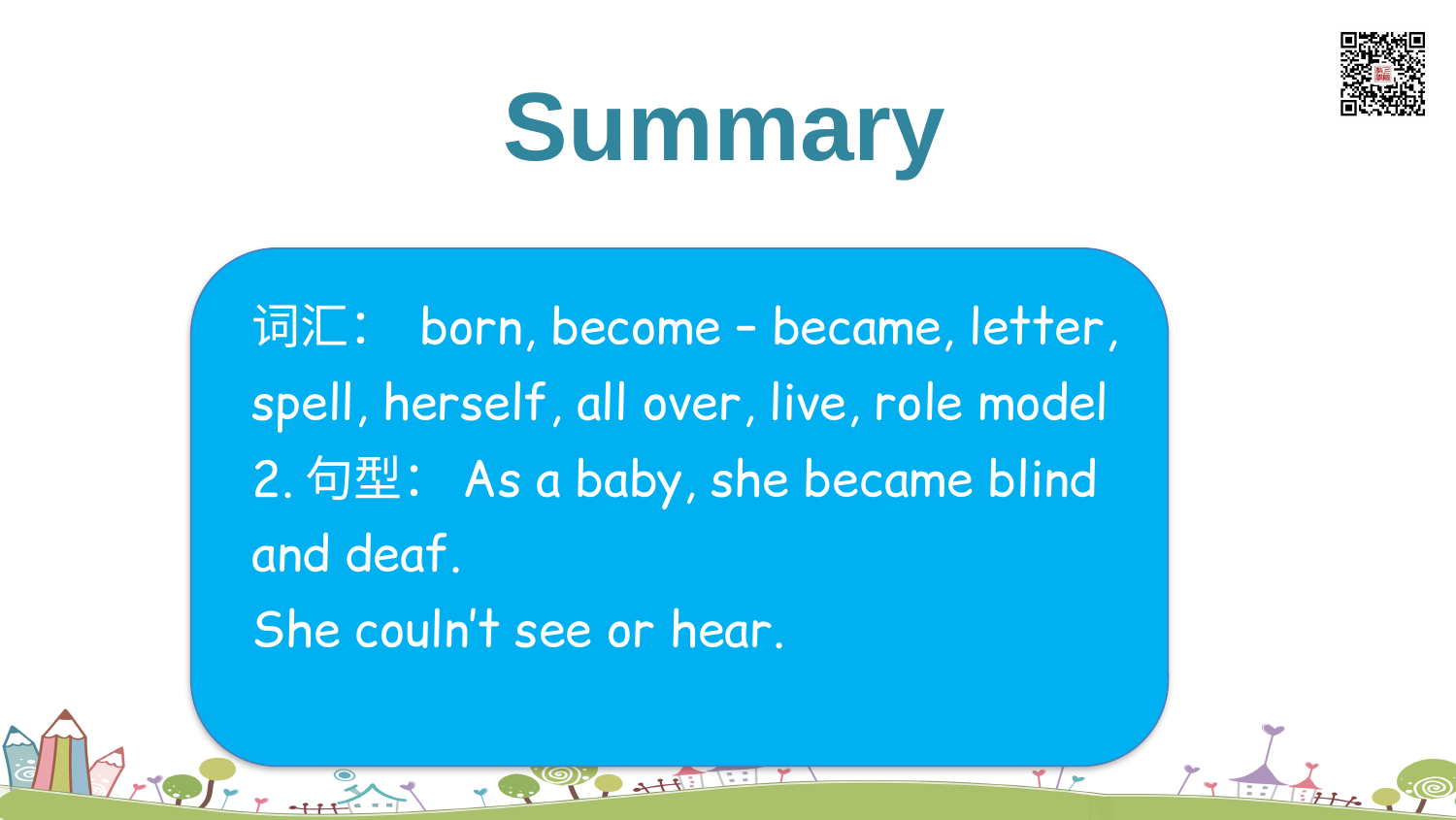

listen and say
Summary

词汇： born, become – became, letter, spell, herself, all over, live, role model
2.句型：As a baby, she became blind and deaf.
She couln’t see or hear.